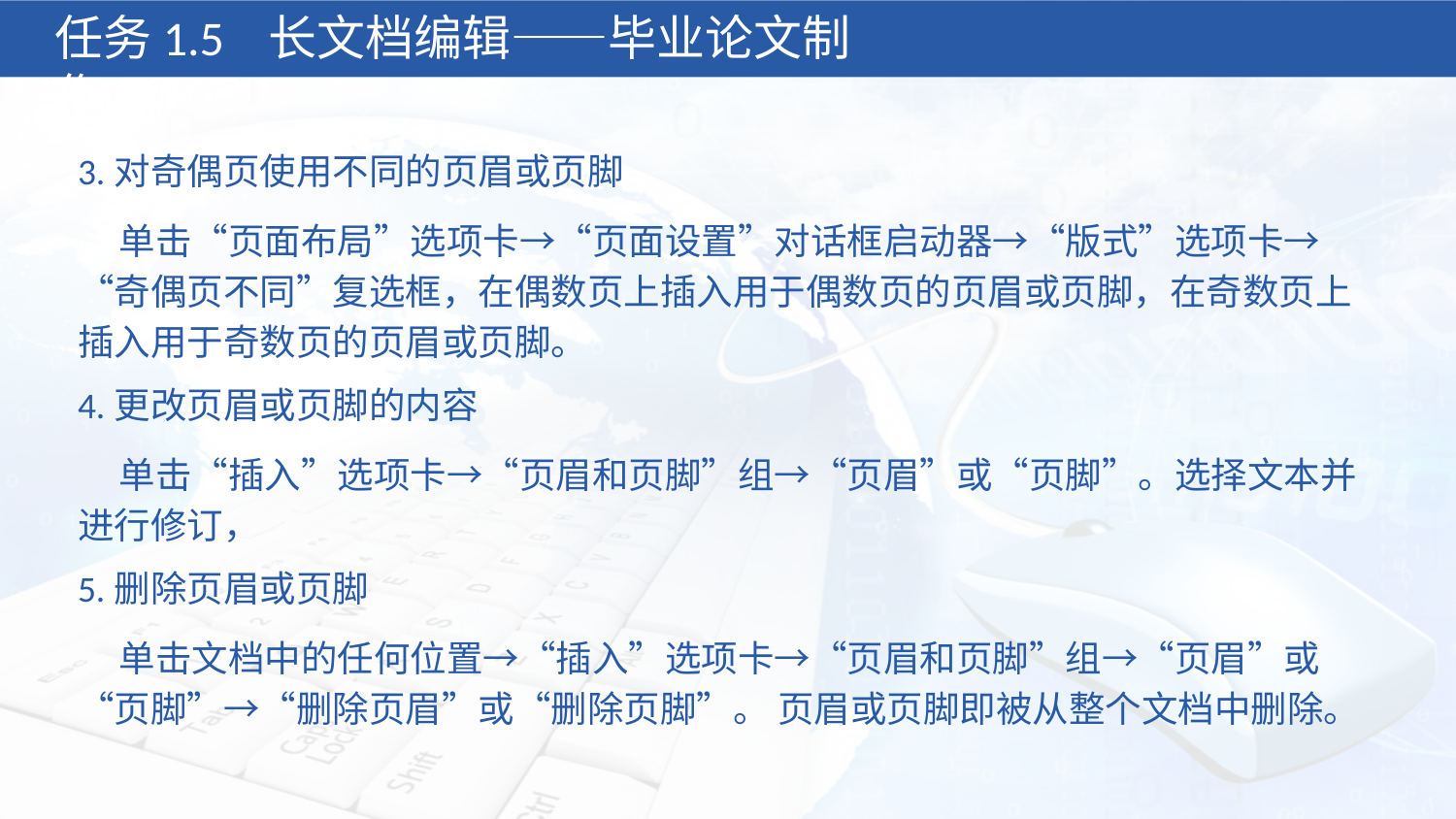

任务1.5   长文档编辑——毕业论文制作
3.对奇偶页使用不同的页眉或页脚
    单击“页面布局”选项卡→“页面设置”对话框启动器→“版式”选项卡→“奇偶页不同”复选框，在偶数页上插入用于偶数页的页眉或页脚，在奇数页上插入用于奇数页的页眉或页脚。
4.更改页眉或页脚的内容
    单击“插入”选项卡→“页眉和页脚”组→“页眉”或“页脚”。选择文本并进行修订，
5.删除页眉或页脚
    单击文档中的任何位置→“插入”选项卡→“页眉和页脚”组→“页眉”或“页脚”→“删除页眉”或“删除页脚”。 页眉或页脚即被从整个文档中删除。